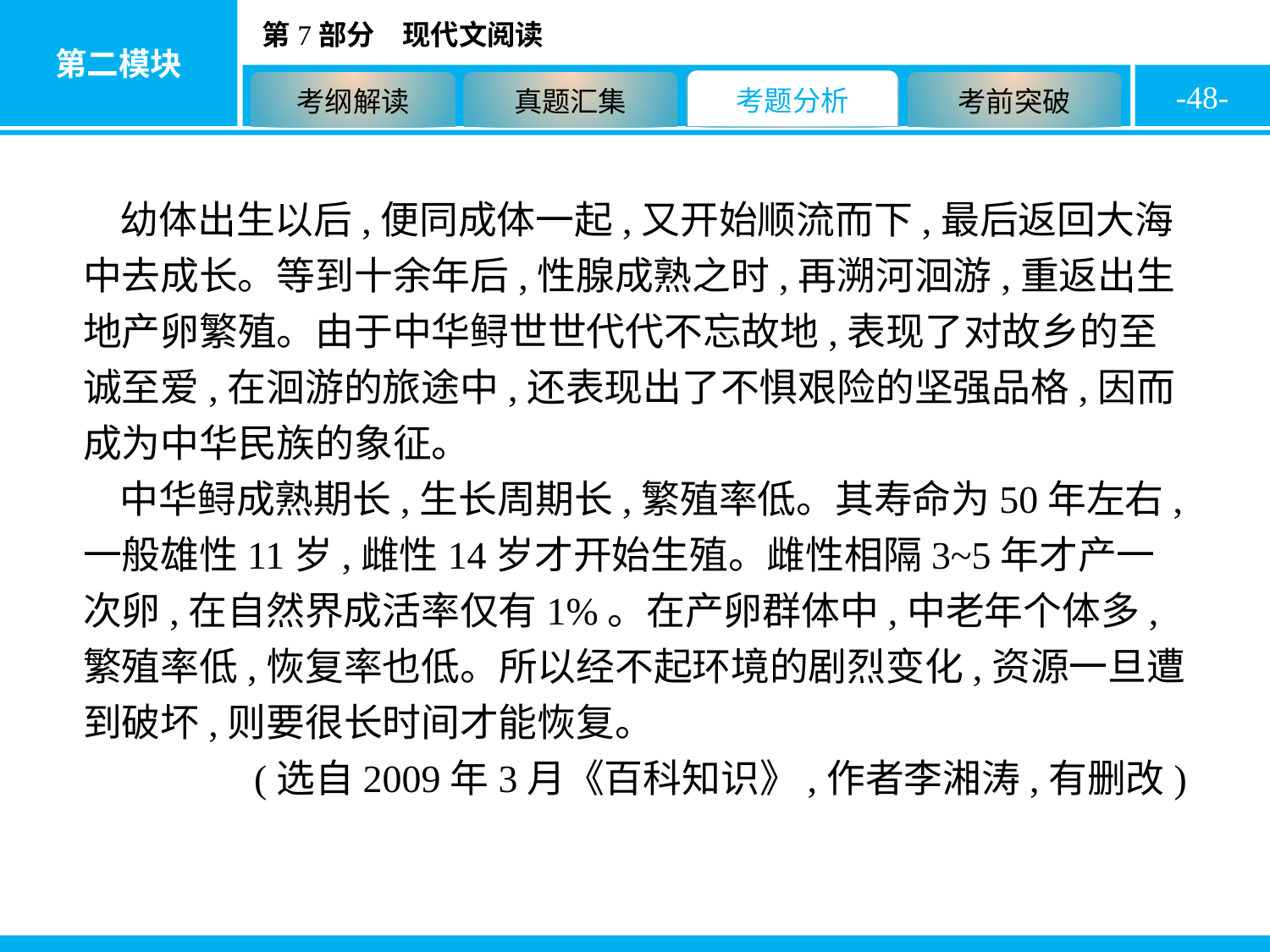

-48-
幼体出生以后,便同成体一起,又开始顺流而下,最后返回大海中去成长。等到十余年后,性腺成熟之时,再溯河洄游,重返出生地产卵繁殖。由于中华鲟世世代代不忘故地,表现了对故乡的至诚至爱,在洄游的旅途中,还表现出了不惧艰险的坚强品格,因而成为中华民族的象征。
中华鲟成熟期长,生长周期长,繁殖率低。其寿命为50年左右,一般雄性11岁,雌性14岁才开始生殖。雌性相隔3~5年才产一次卵,在自然界成活率仅有1%。在产卵群体中,中老年个体多,繁殖率低,恢复率也低。所以经不起环境的剧烈变化,资源一旦遭到破坏,则要很长时间才能恢复。
(选自2009年3月《百科知识》,作者李湘涛,有删改)